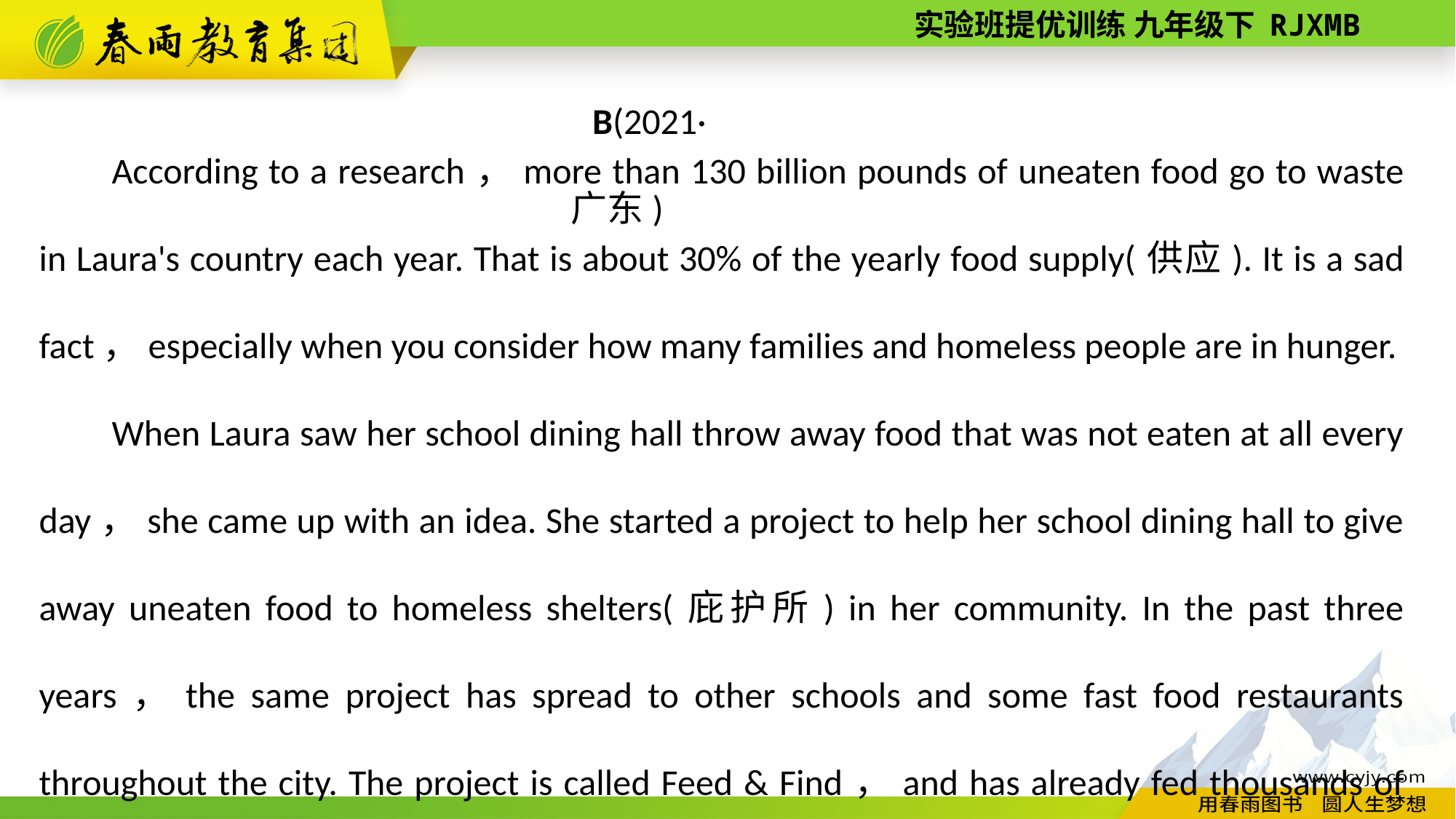

B(2021·广东)
According to a research，more than 130 billion pounds of uneaten food go to waste in Laura's country each year. That is about 30% of the yearly food supply(供应). It is a sad fact，especially when you consider how many families and homeless people are in hunger.
When Laura saw her school dining hall throw away food that was not eaten at all every day，she came up with an idea. She started a project to help her school dining hall to give away uneaten food to homeless shelters(庇护所) in her community. In the past three years，the same project has spread to other schools and some fast food restaurants throughout the city. The project is called Feed & Find，and has already fed thousands of people in her city.